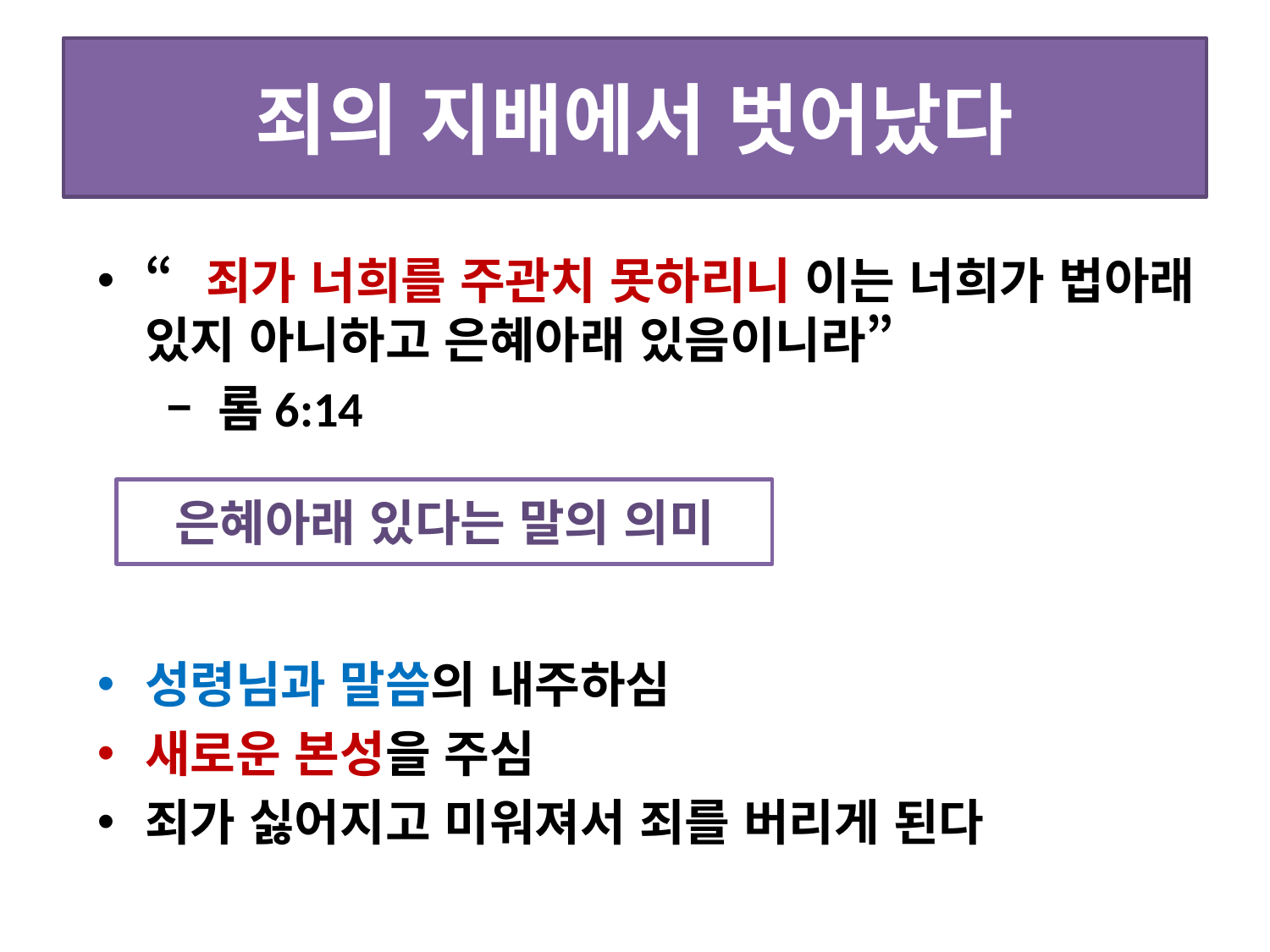

# 죄의 지배에서 벗어났다
“죄가 너희를 주관치 못하리니 이는 너희가 법아래 있지 아니하고 은혜아래 있음이니라”
     – 롬6:14

성령님과 말씀의 내주하심
새로운 본성을 주심
죄가 싫어지고 미워져서 죄를 버리게 된다
은혜아래 있다는 말의 의미